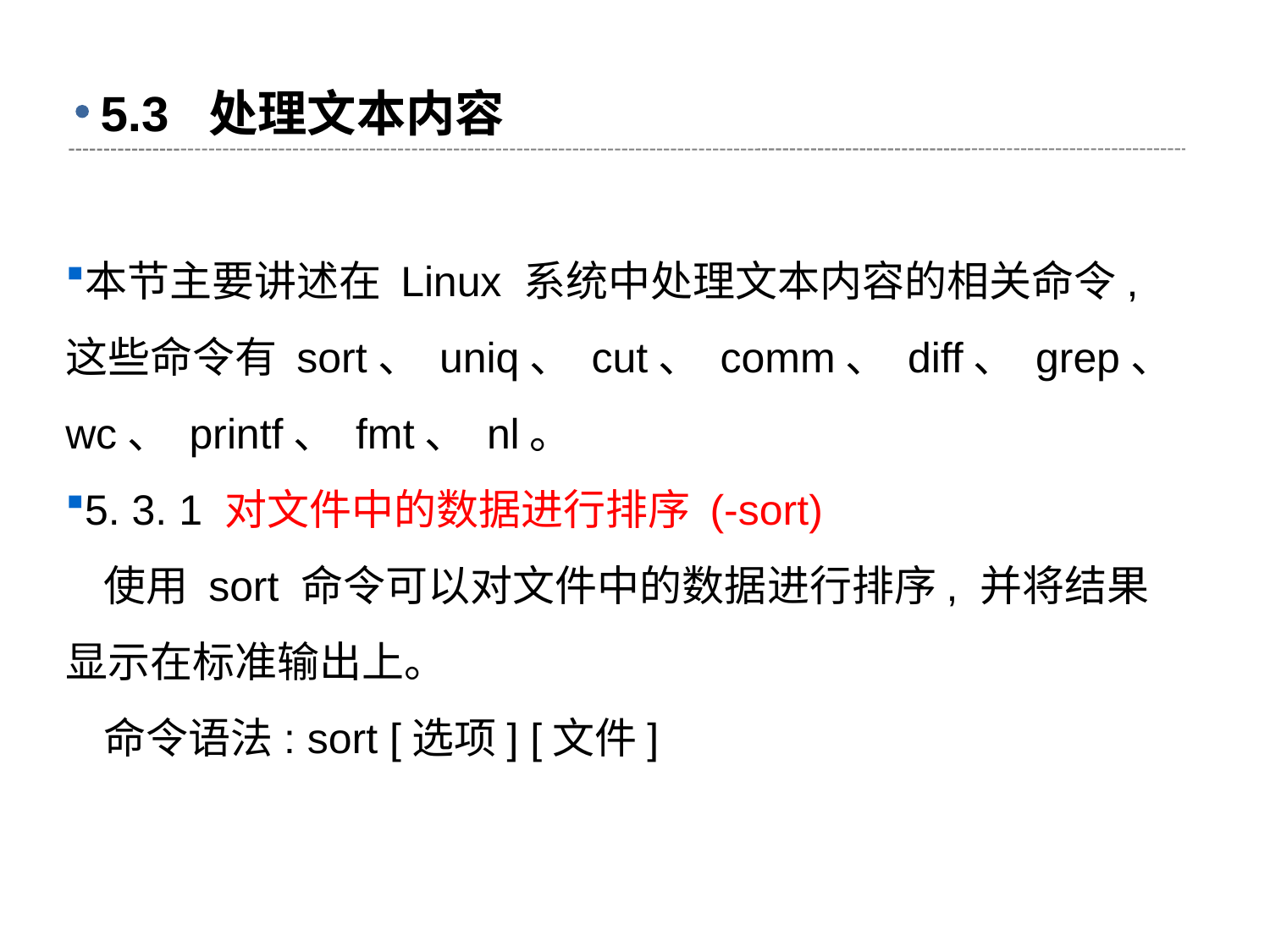

# 5.3  处理文本内容
本节主要讲述在 Linux 系统中处理文本内容的相关命令, 这些命令有 sort、 uniq、 cut、 comm、 diff、 grep、 wc、 printf、 fmt、 nl。
5. 3. 1 对文件中的数据进行排序 (-sort)
   使用 sort 命令可以对文件中的数据进行排序, 并将结果显示在标准输出上。
   命令语法: sort [选项] [文件]